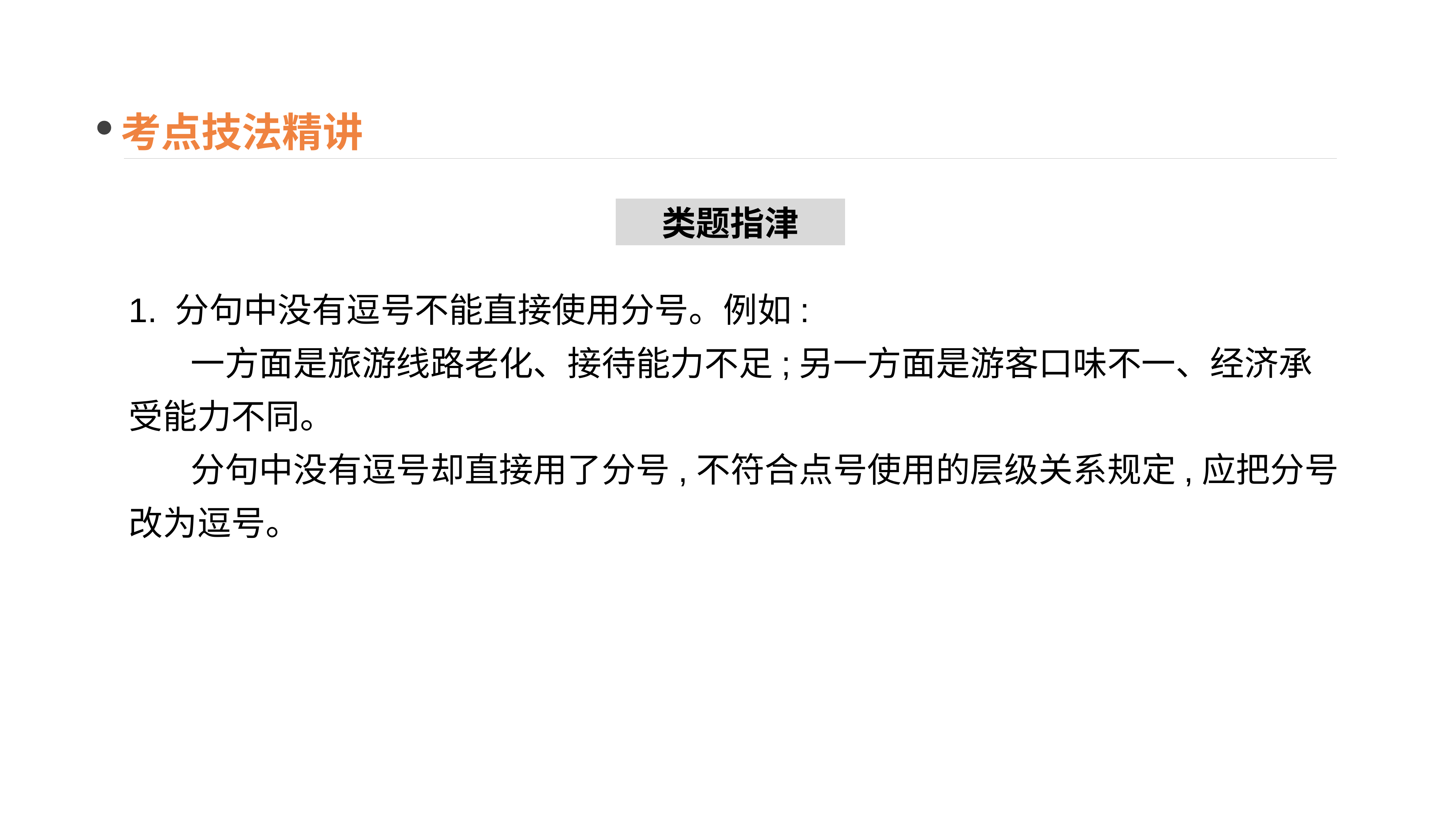

考点技法精讲

类题指津
1. 分句中没有逗号不能直接使用分号。例如:
       一方面是旅游线路老化、接待能力不足;另一方面是游客口味不一、经济承受能力不同。
       分句中没有逗号却直接用了分号,不符合点号使用的层级关系规定,应把分号改为逗号。